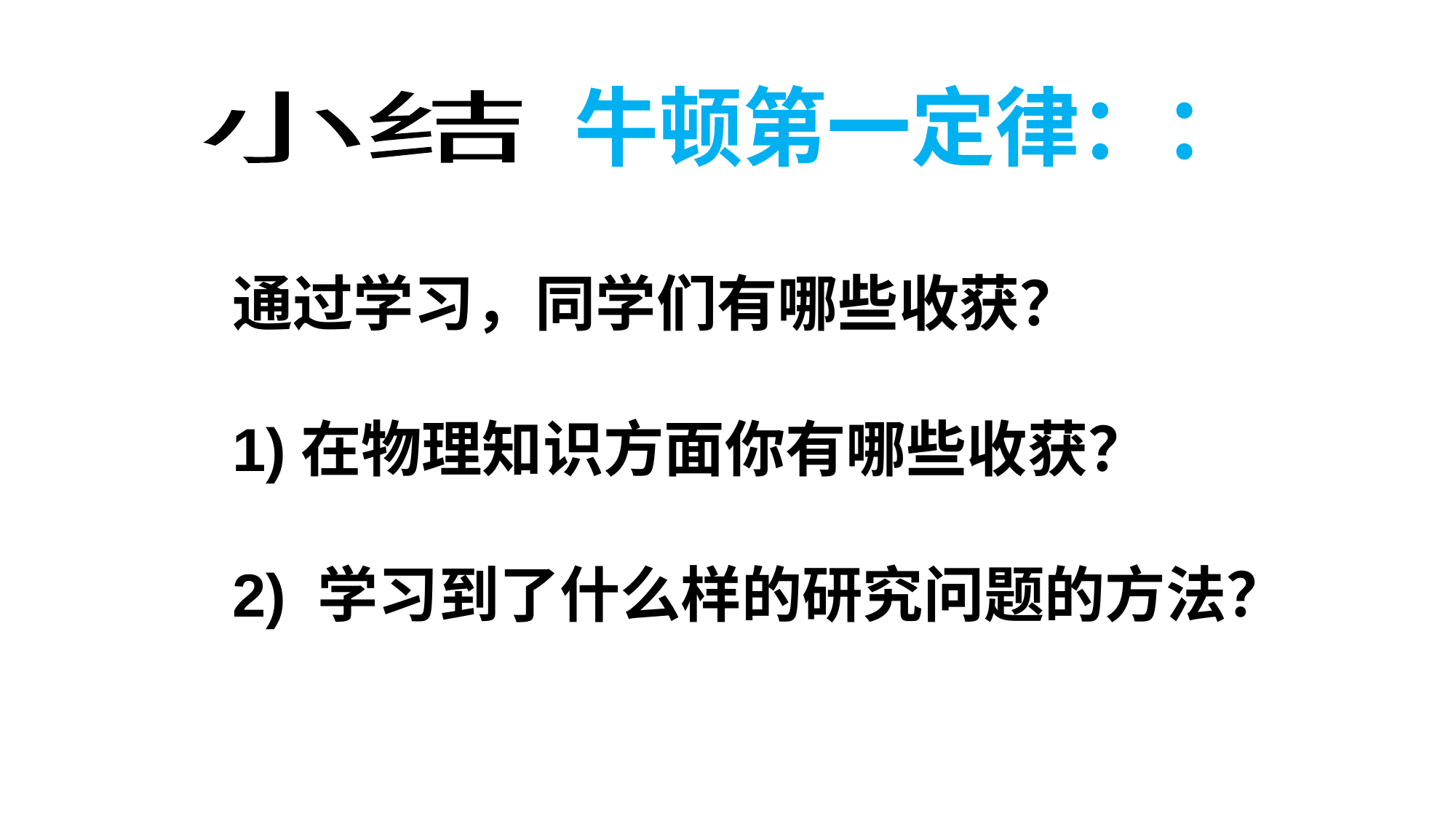

牛顿第一定律：：
小结
通过学习，同学们有哪些收获？

1)在物理知识方面你有哪些收获？

2) 学习到了什么样的研究问题的方法？